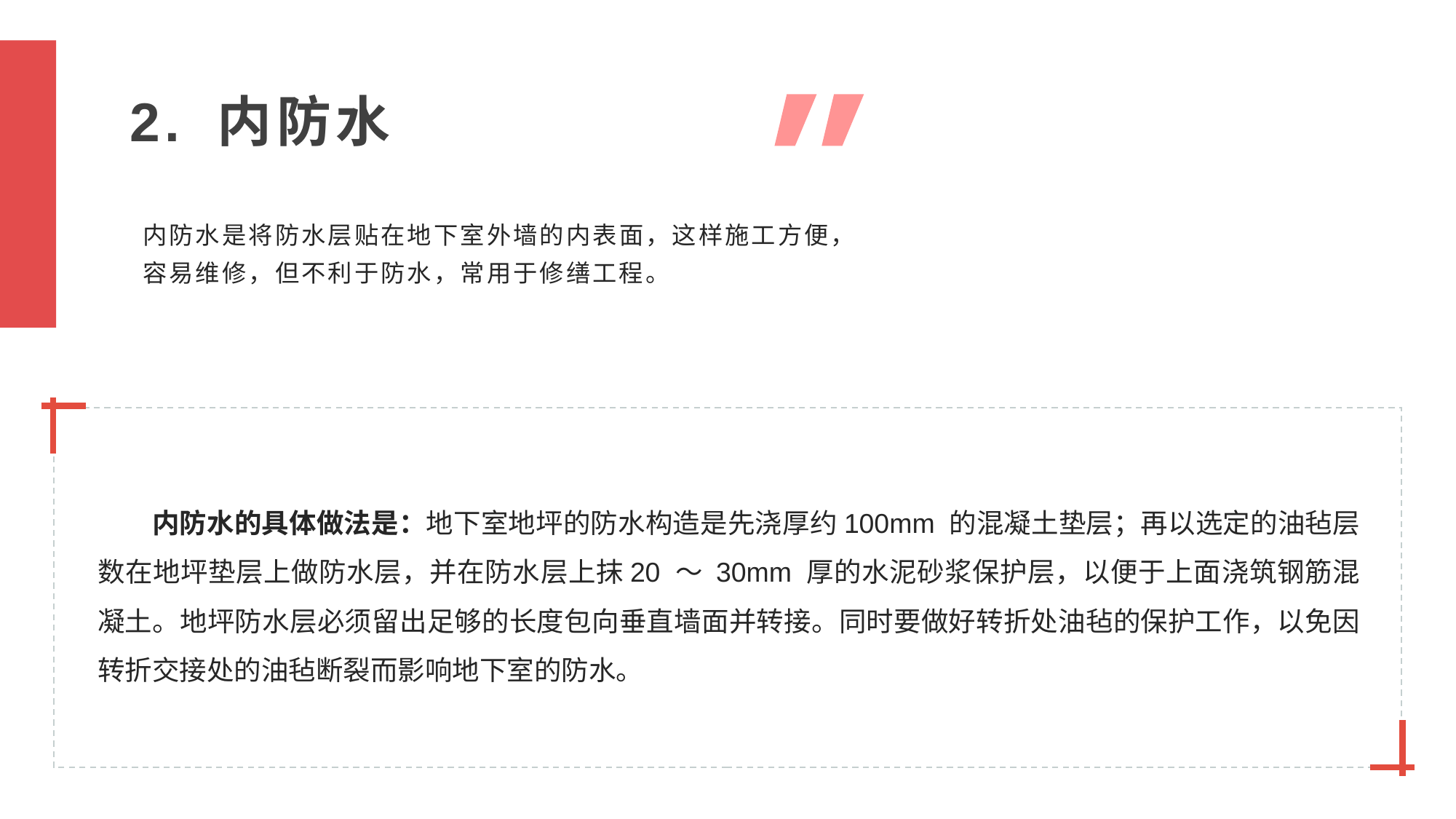

2. 内防水

内防水是将防水层贴在地下室外墙的内表面，这样施工方便，容易维修，但不利于防水，常用于修缮工程。

内防水的具体做法是：地下室地坪的防水构造是先浇厚约100mm 的混凝土垫层；再以选定的油毡层数在地坪垫层上做防水层，并在防水层上抹20 ～ 30mm 厚的水泥砂浆保护层，以便于上面浇筑钢筋混凝土。地坪防水层必须留出足够的长度包向垂直墙面并转接。同时要做好转折处油毡的保护工作，以免因转折交接处的油毡断裂而影响地下室的防水。